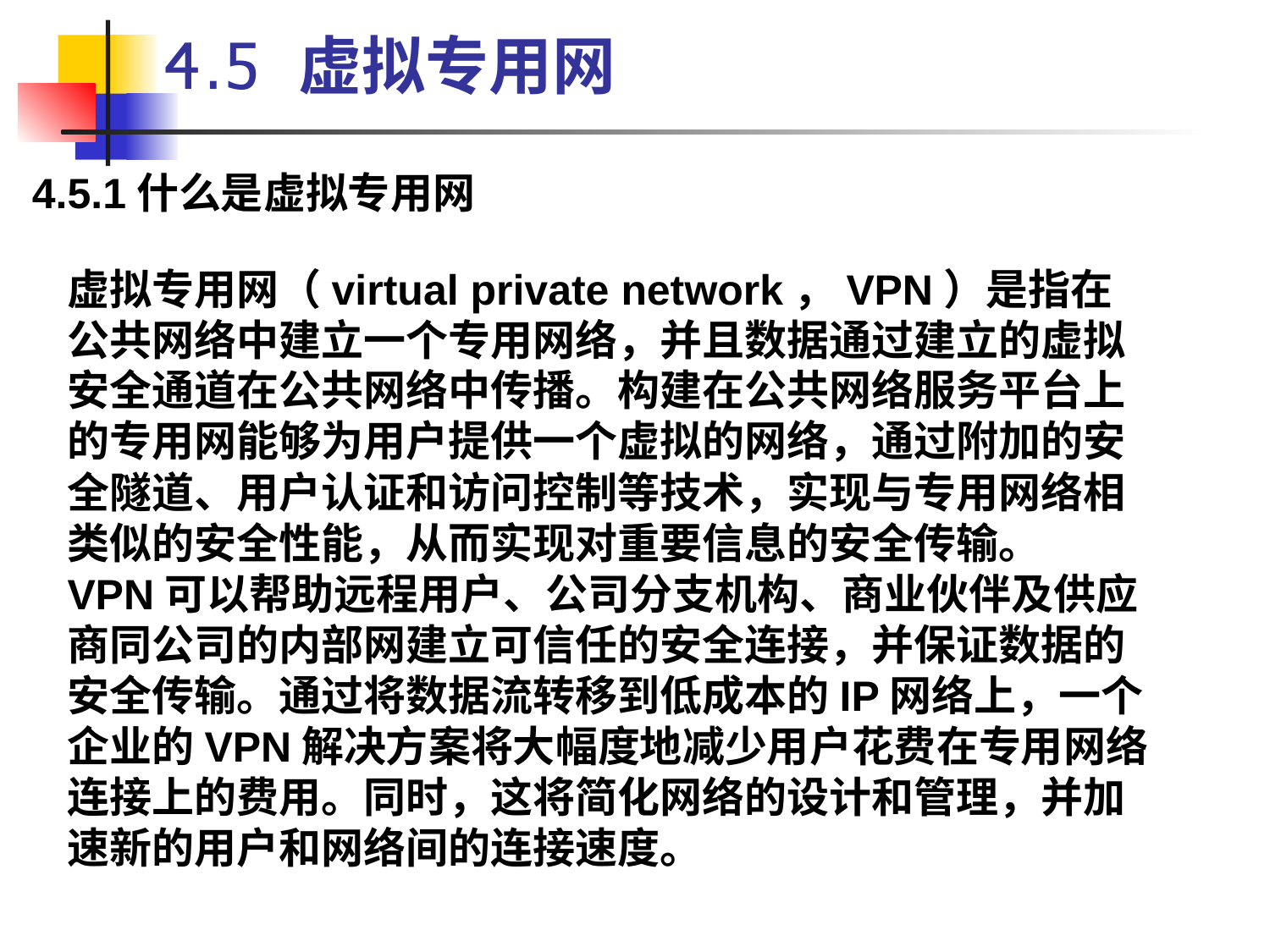

4.5 虚拟专用网
4.5.1什么是虚拟专用网
虚拟专用网（virtual private network，VPN）是指在公共网络中建立一个专用网络，并且数据通过建立的虚拟安全通道在公共网络中传播。构建在公共网络服务平台上的专用网能够为用户提供一个虚拟的网络，通过附加的安全隧道、用户认证和访问控制等技术，实现与专用网络相类似的安全性能，从而实现对重要信息的安全传输。
VPN可以帮助远程用户、公司分支机构、商业伙伴及供应商同公司的内部网建立可信任的安全连接，并保证数据的安全传输。通过将数据流转移到低成本的IP网络上，一个企业的VPN解决方案将大幅度地减少用户花费在专用网络连接上的费用。同时，这将简化网络的设计和管理，并加速新的用户和网络间的连接速度。